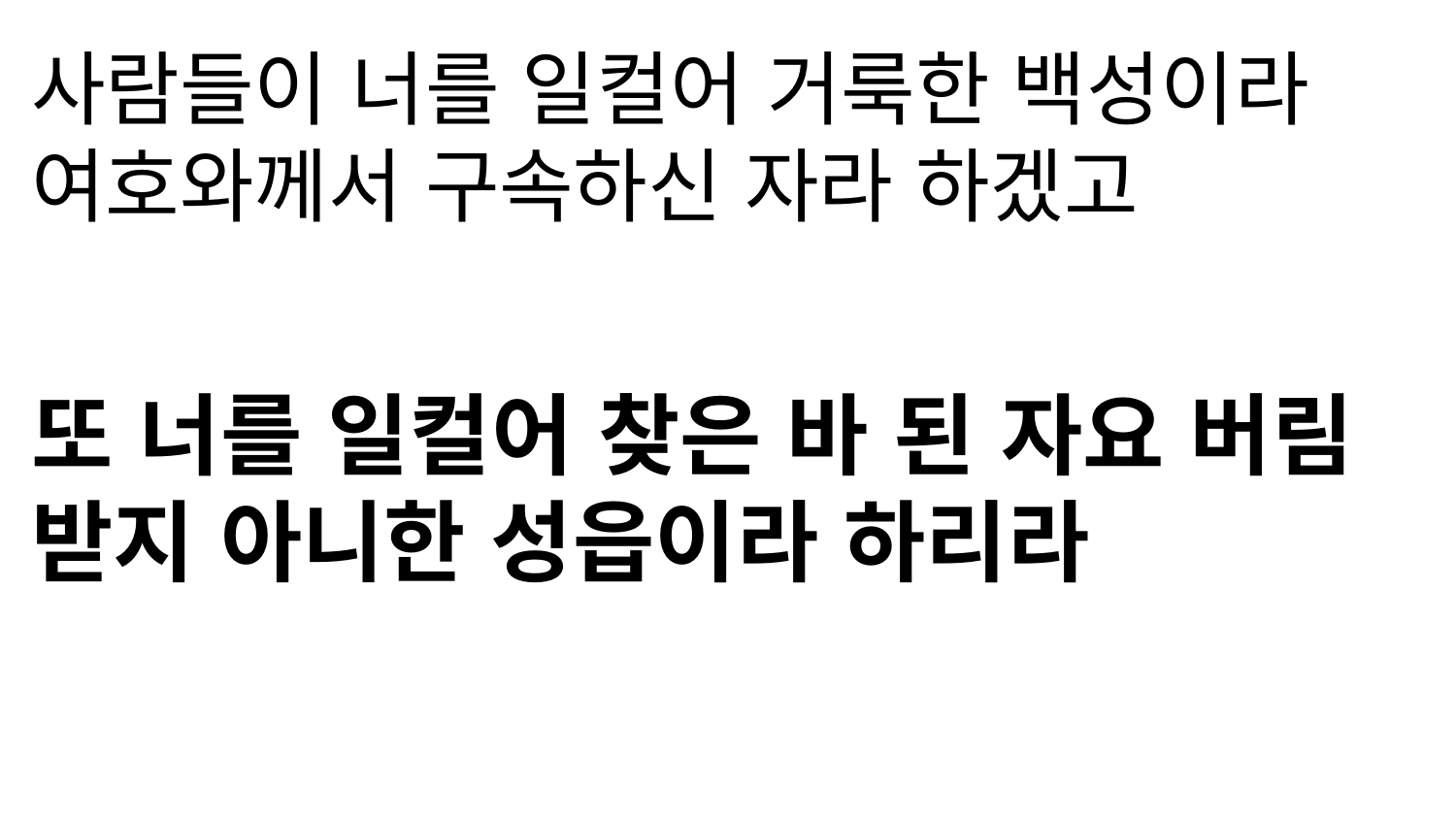

사람들이 너를 일컬어 거룩한 백성이라 여호와께서 구속하신 자라 하겠고
또 너를 일컬어 찾은 바 된 자요 버림 받지 아니한 성읍이라 하리라